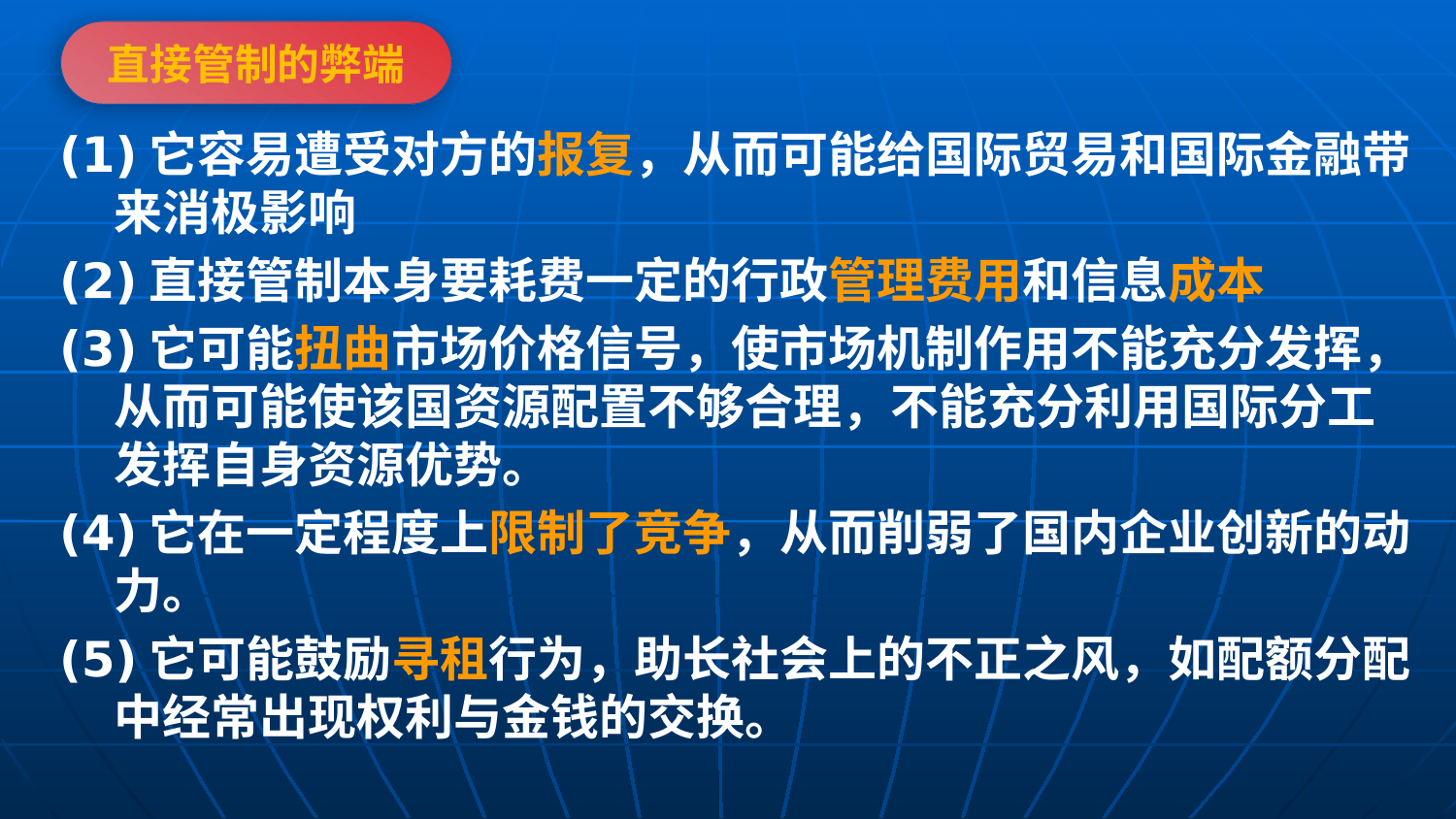

直接管制的弊端
(1)它容易遭受对方的报复，从而可能给国际贸易和国际金融带来消极影响
(2)直接管制本身要耗费一定的行政管理费用和信息成本
(3)它可能扭曲市场价格信号，使市场机制作用不能充分发挥，从而可能使该国资源配置不够合理，不能充分利用国际分工发挥自身资源优势。
(4)它在一定程度上限制了竞争，从而削弱了国内企业创新的动力。
(5)它可能鼓励寻租行为，助长社会上的不正之风，如配额分配中经常出现权利与金钱的交换。